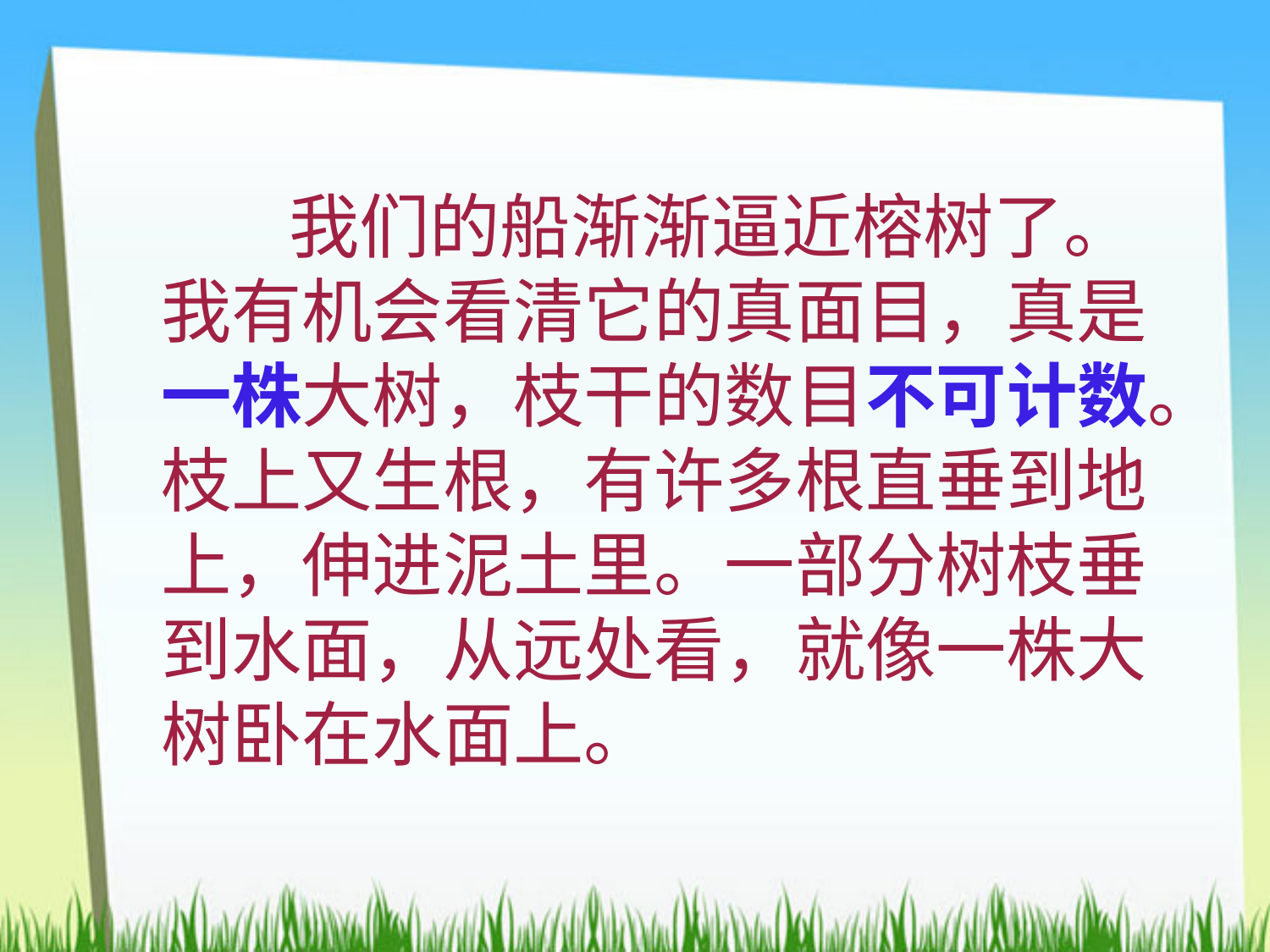

我们的船渐渐逼近榕树了。我有机会看清它的真面目，真是一株大树，枝干的数目不可计数。枝上又生根，有许多根直垂到地上，伸进泥土里。一部分树枝垂到水面，从远处看，就像一株大树卧在水面上。